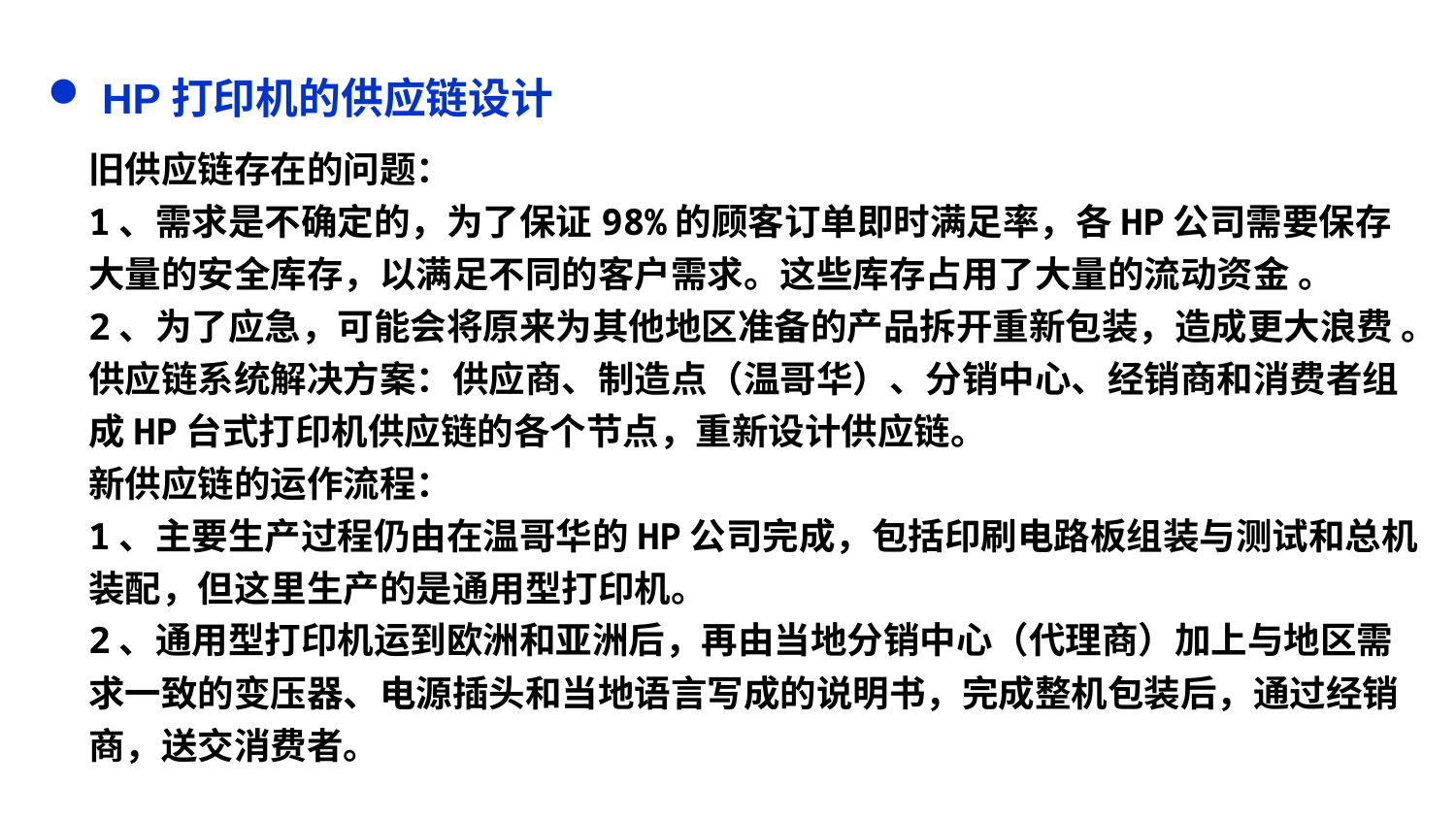

HP打印机的供应链设计
旧供应链存在的问题：
1、需求是不确定的，为了保证98%的顾客订单即时满足率，各HP公司需要保存大量的安全库存，以满足不同的客户需求。这些库存占用了大量的流动资金 。
2、为了应急，可能会将原来为其他地区准备的产品拆开重新包装，造成更大浪费 。供应链系统解决方案：供应商、制造点（温哥华）、分销中心、经销商和消费者组成HP台式打印机供应链的各个节点，重新设计供应链。
新供应链的运作流程：
1、主要生产过程仍由在温哥华的HP公司完成，包括印刷电路板组装与测试和总机装配，但这里生产的是通用型打印机。
2、通用型打印机运到欧洲和亚洲后，再由当地分销中心（代理商）加上与地区需求一致的变压器、电源插头和当地语言写成的说明书，完成整机包装后，通过经销商，送交消费者。